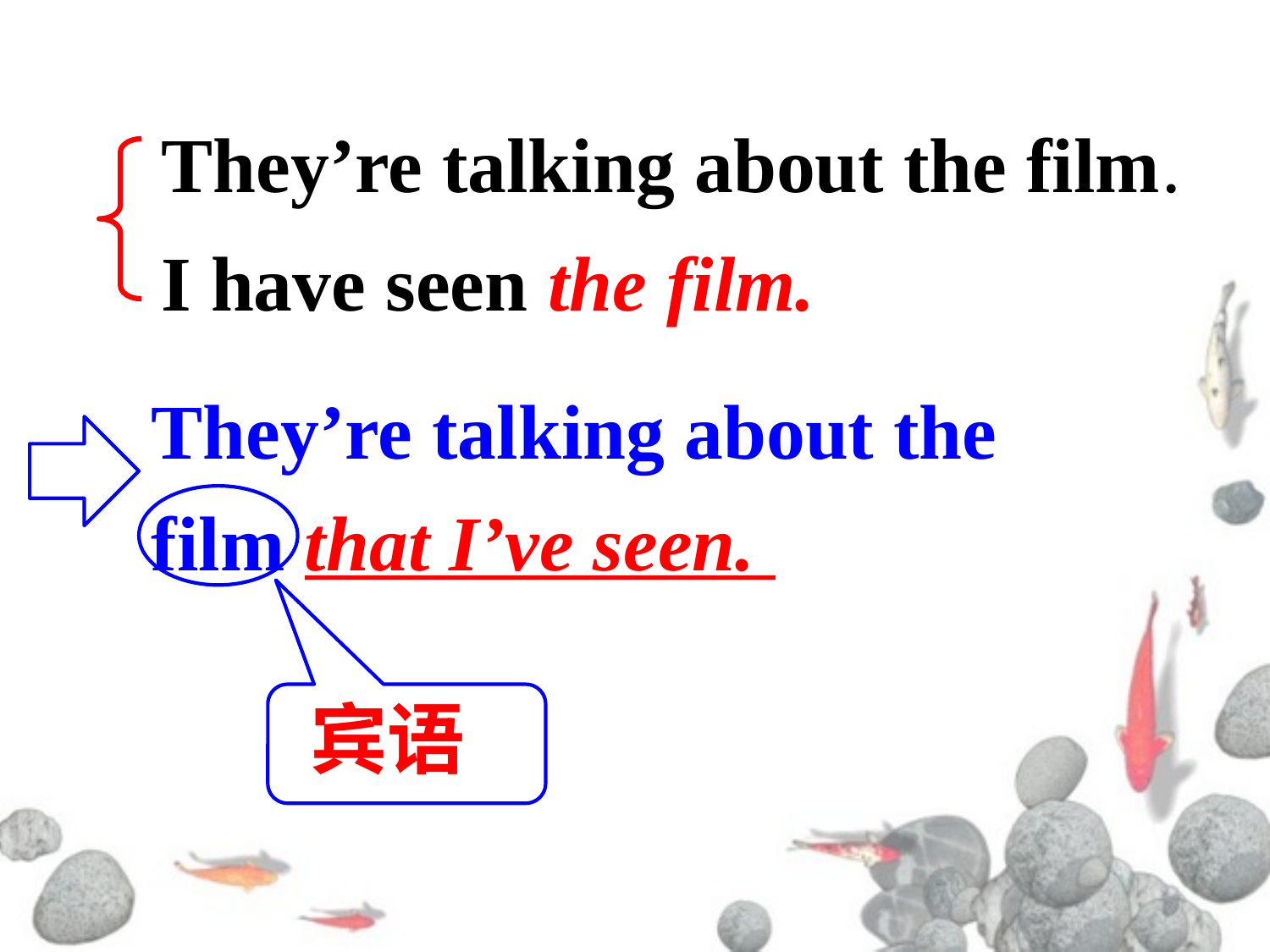

They’re talking about the film.

I have seen the film.
They’re talking about the film that I’ve seen.

宾语